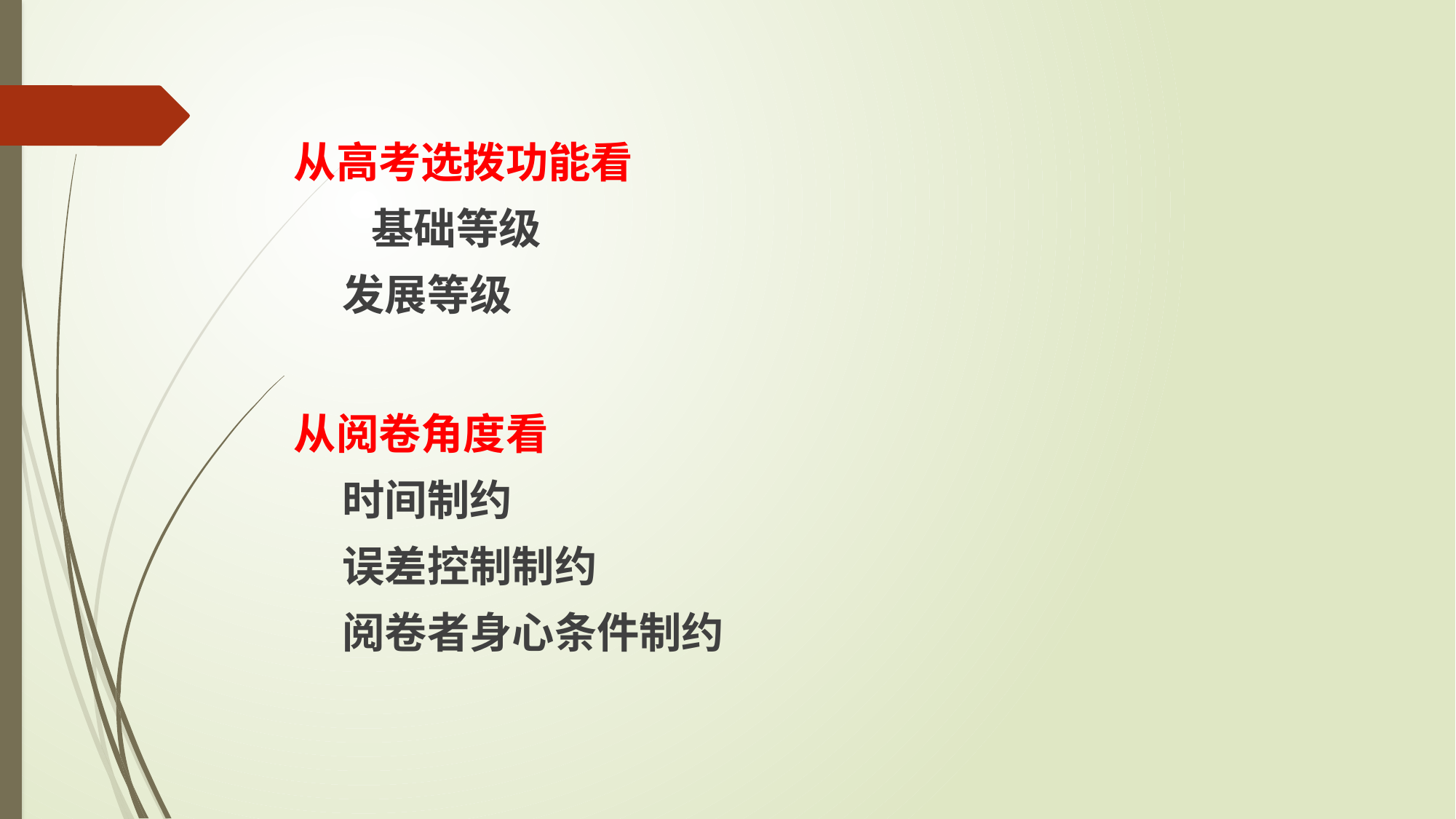

从高考选拨功能看
       基础等级
    发展等级

从阅卷角度看
    时间制约
    误差控制制约
    阅卷者身心条件制约